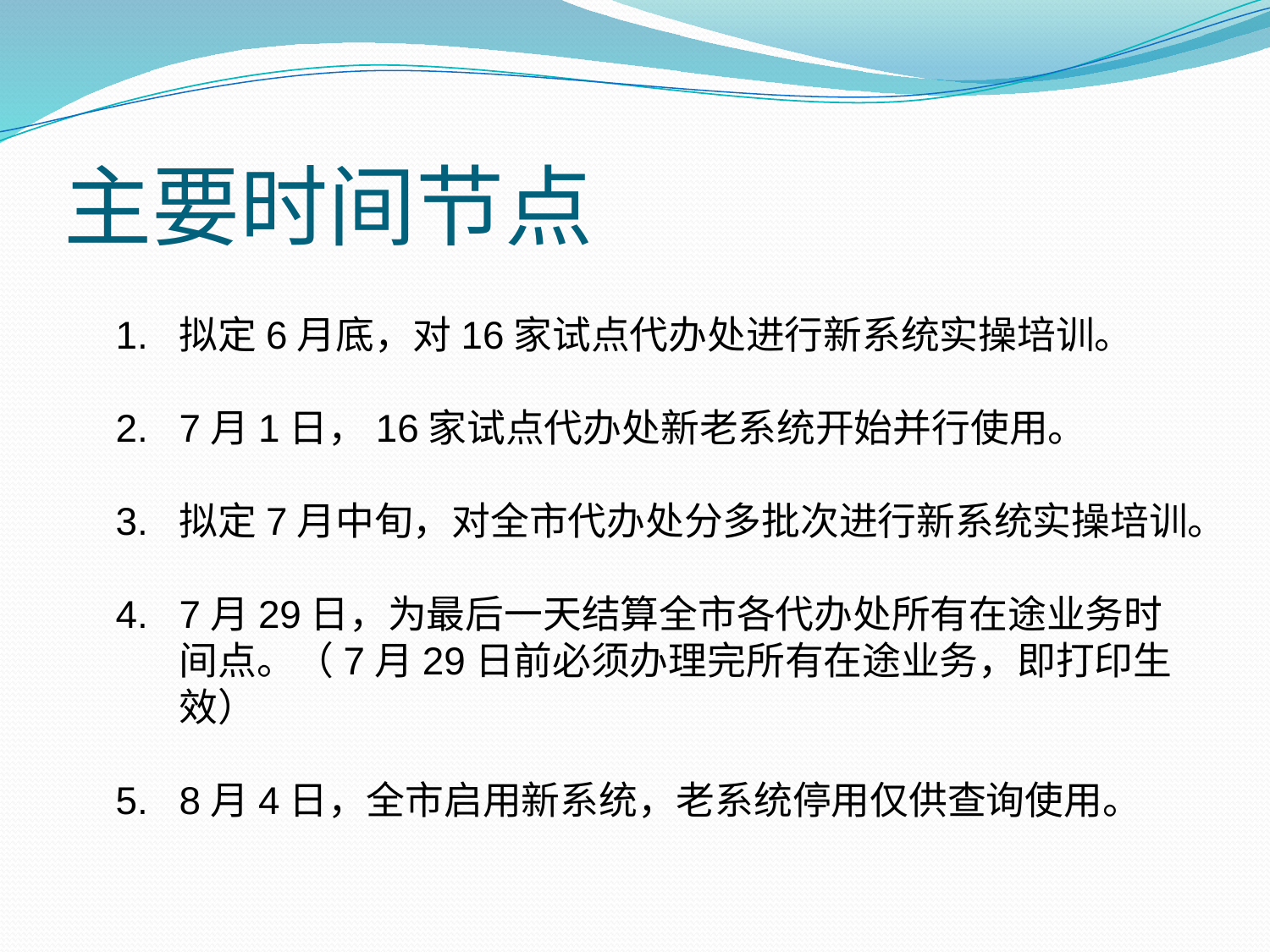

# 主要时间节点
拟定6月底，对16家试点代办处进行新系统实操培训。

7月1日，16家试点代办处新老系统开始并行使用。

拟定7月中旬，对全市代办处分多批次进行新系统实操培训。

7月29日，为最后一天结算全市各代办处所有在途业务时间点。（7月29日前必须办理完所有在途业务，即打印生效）

8月4日，全市启用新系统，老系统停用仅供查询使用。